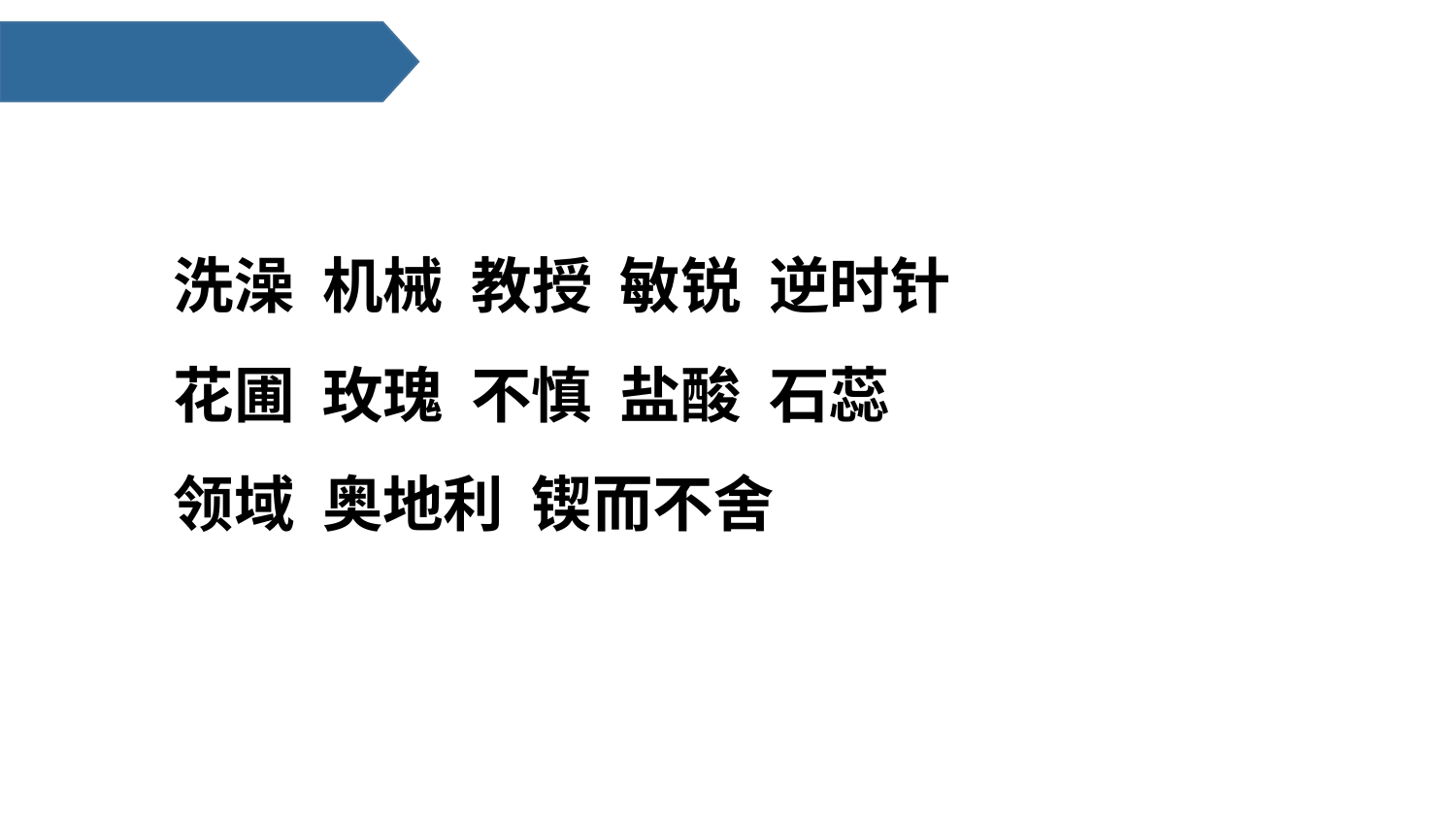

洗澡  机械  教授  敏锐  逆时针
花圃  玫瑰  不慎  盐酸  石蕊
领域  奥地利  锲而不舍